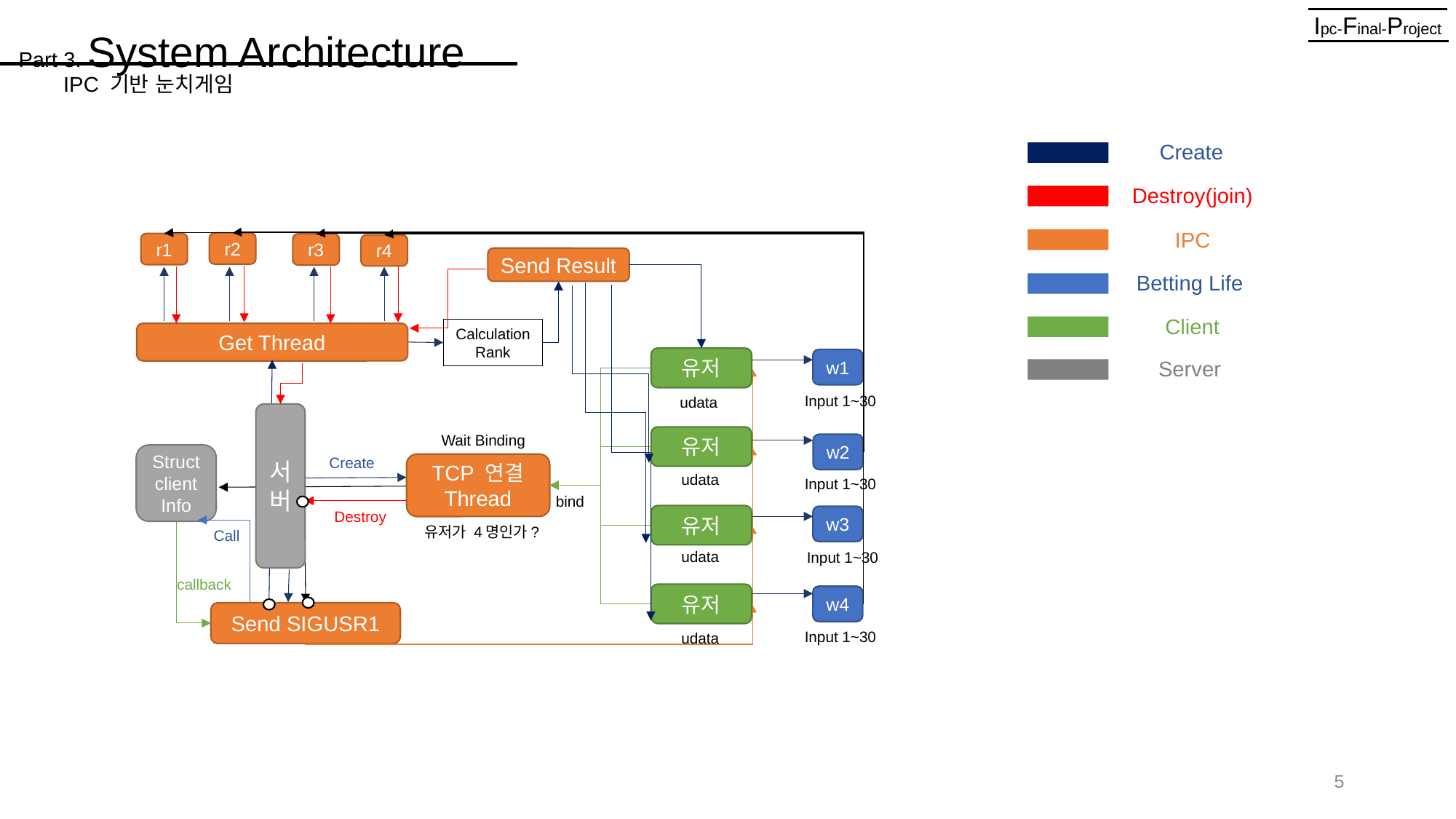

Part 3. System Architecture
Ipc-Final-Project
IPC 기반 눈치게임
Create

Destroy(join)

IPC

r2
r1
r3
r4
Send Result
Betting Life

Client

Calculation
Rank
Get Thread
유저
유저
w1
Server

Input 1~30
udata
서버
Wait Binding
유저
w2
Struct
client Info
Create
TCP 연결
Thread
udata
Input 1~30
bind

Destroy
유저
w3
유저가 4명인가?
Call
udata
Input 1~30
callback
유저
w4

Send SIGUSR1
Input 1~30
udata
5